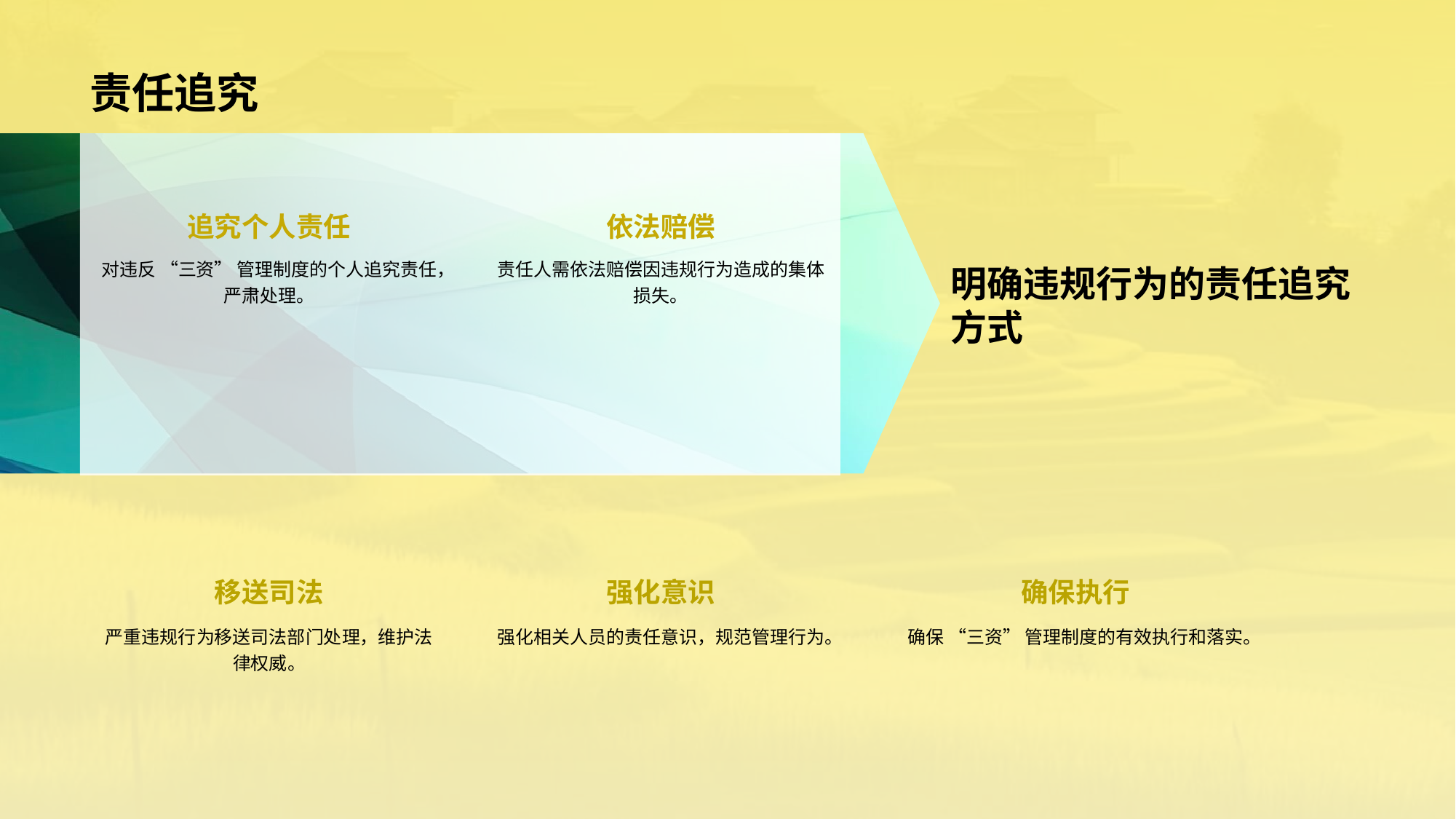

# 责任追究

追究个人责任
对违反 “三资” 管理制度的个人追究责任，严肃处理。
依法赔偿
责任人需依法赔偿因违规行为造成的集体损失。
移送司法
严重违规行为移送司法部门处理，维护法律权威。
强化意识
强化相关人员的责任意识，规范管理行为。
确保执行
确保 “三资” 管理制度的有效执行和落实。
明确违规行为的责任追究方式